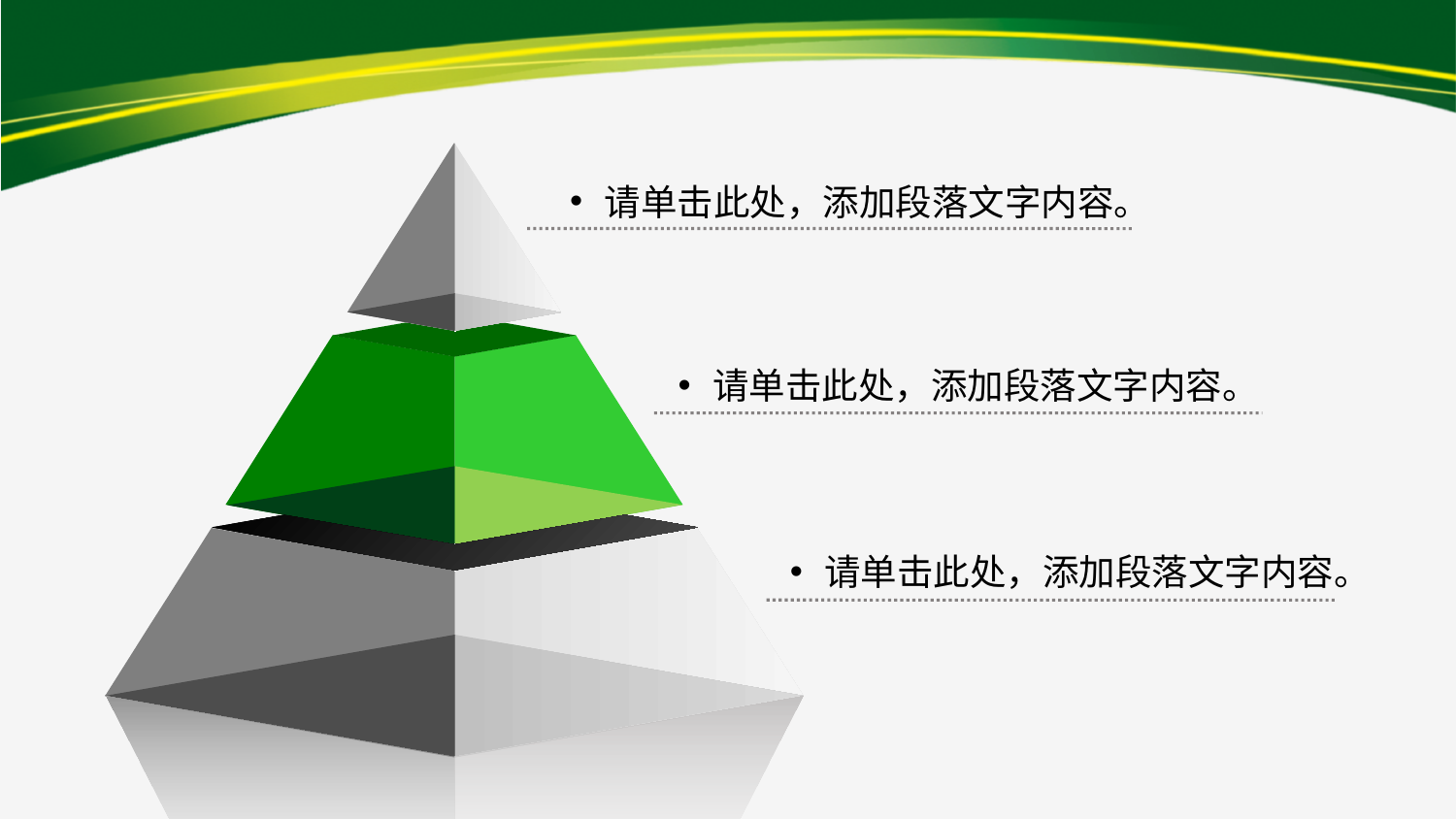

#

请单击此处，添加段落文字内容。

请单击此处，添加段落文字内容。

请单击此处，添加段落文字内容。